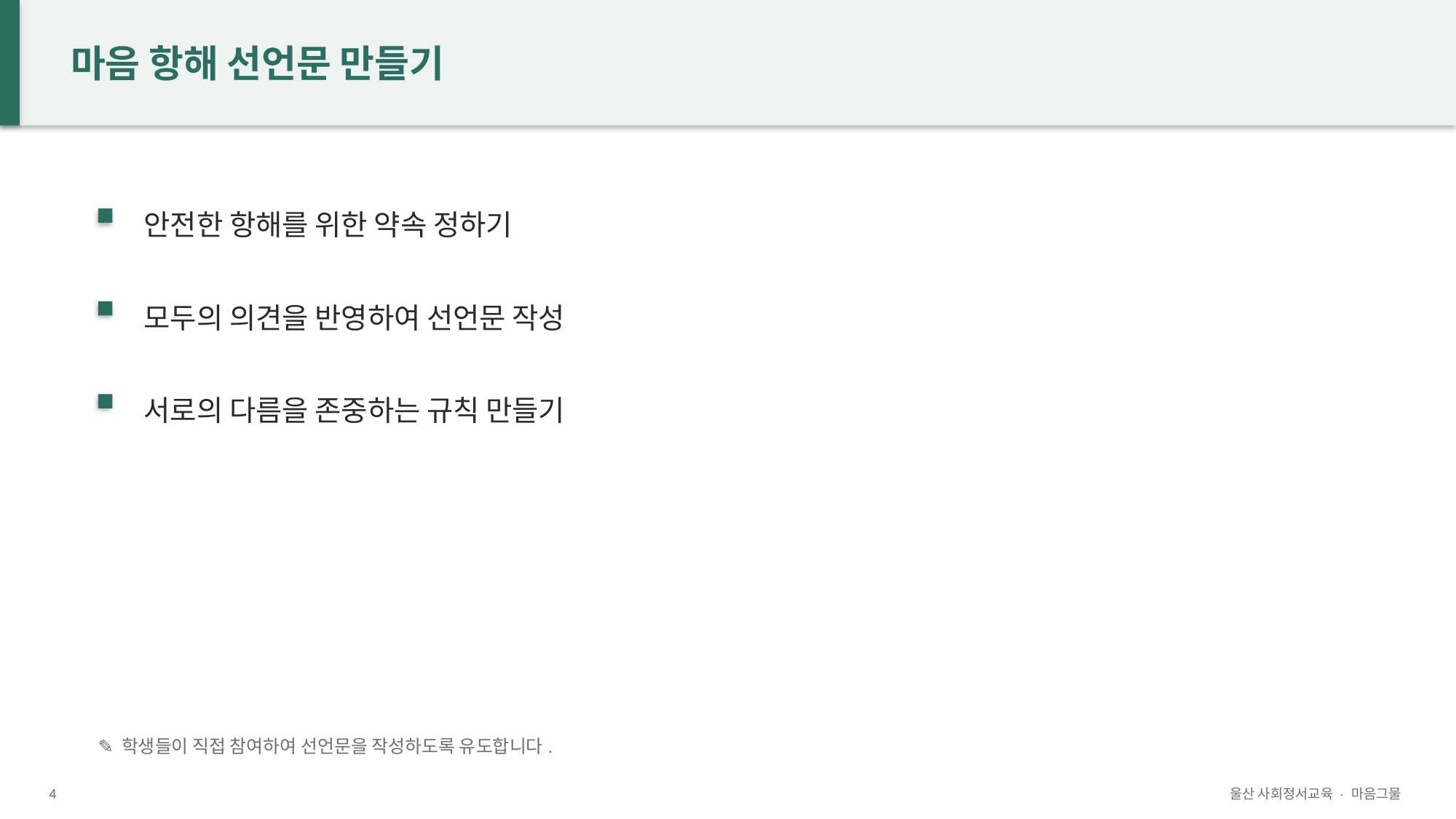

마음 항해 선언문 만들기
안전한 항해를 위한 약속 정하기

모두의 의견을 반영하여 선언문 작성

서로의 다름을 존중하는 규칙 만들기

✎ 학생들이 직접 참여하여 선언문을 작성하도록 유도합니다.
4
울산 사회정서교육 · 마음그물